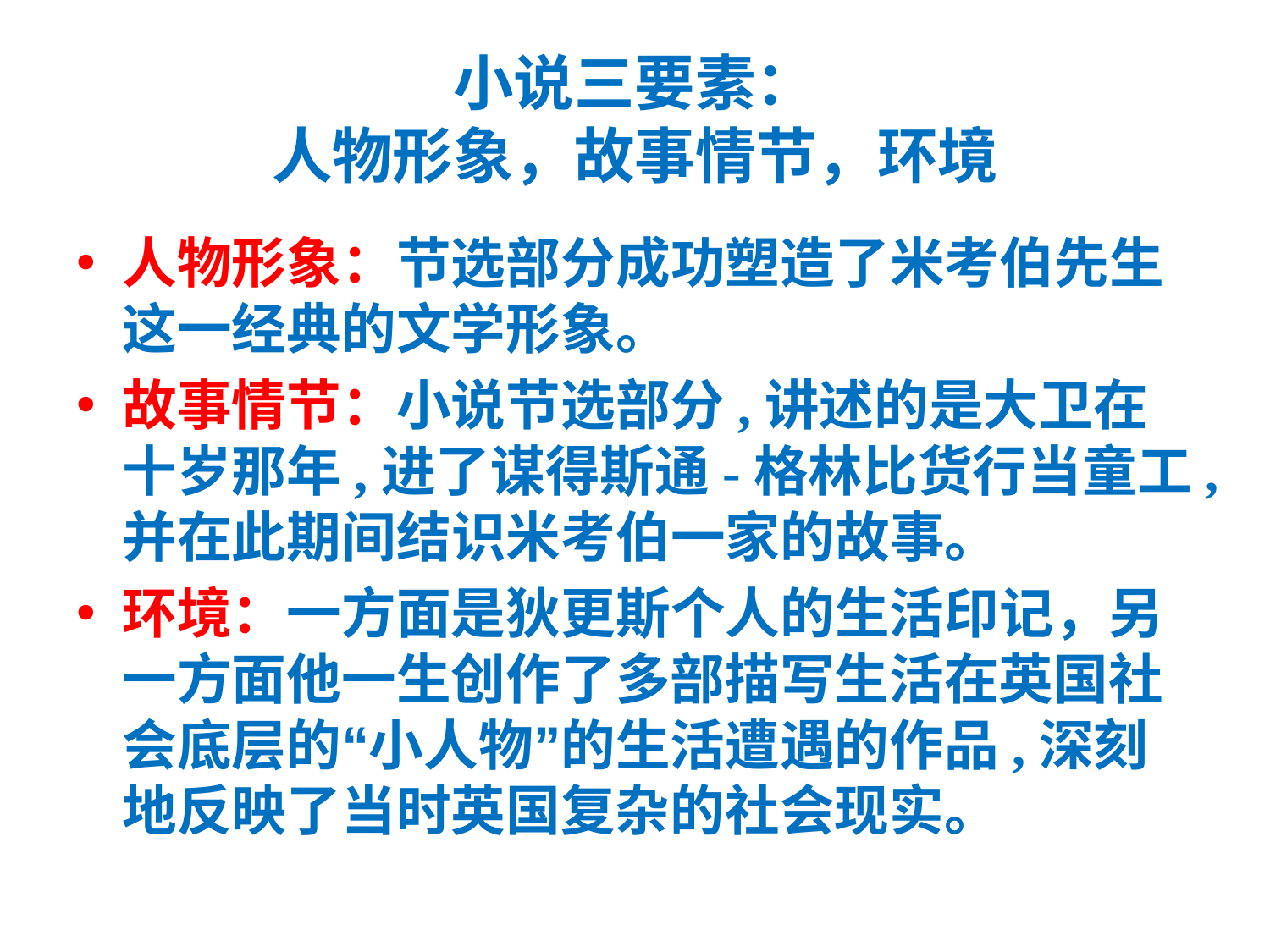

# 小说三要素： 人物形象，故事情节，环境
人物形象：节选部分成功塑造了米考伯先生这一经典的文学形象。
故事情节：小说节选部分,讲述的是大卫在十岁那年,进了谋得斯通-格林比货行当童工,并在此期间结识米考伯一家的故事。
环境：一方面是狄更斯个人的生活印记，另一方面他一生创作了多部描写生活在英国社会底层的“小人物”的生活遭遇的作品,深刻地反映了当时英国复杂的社会现实。